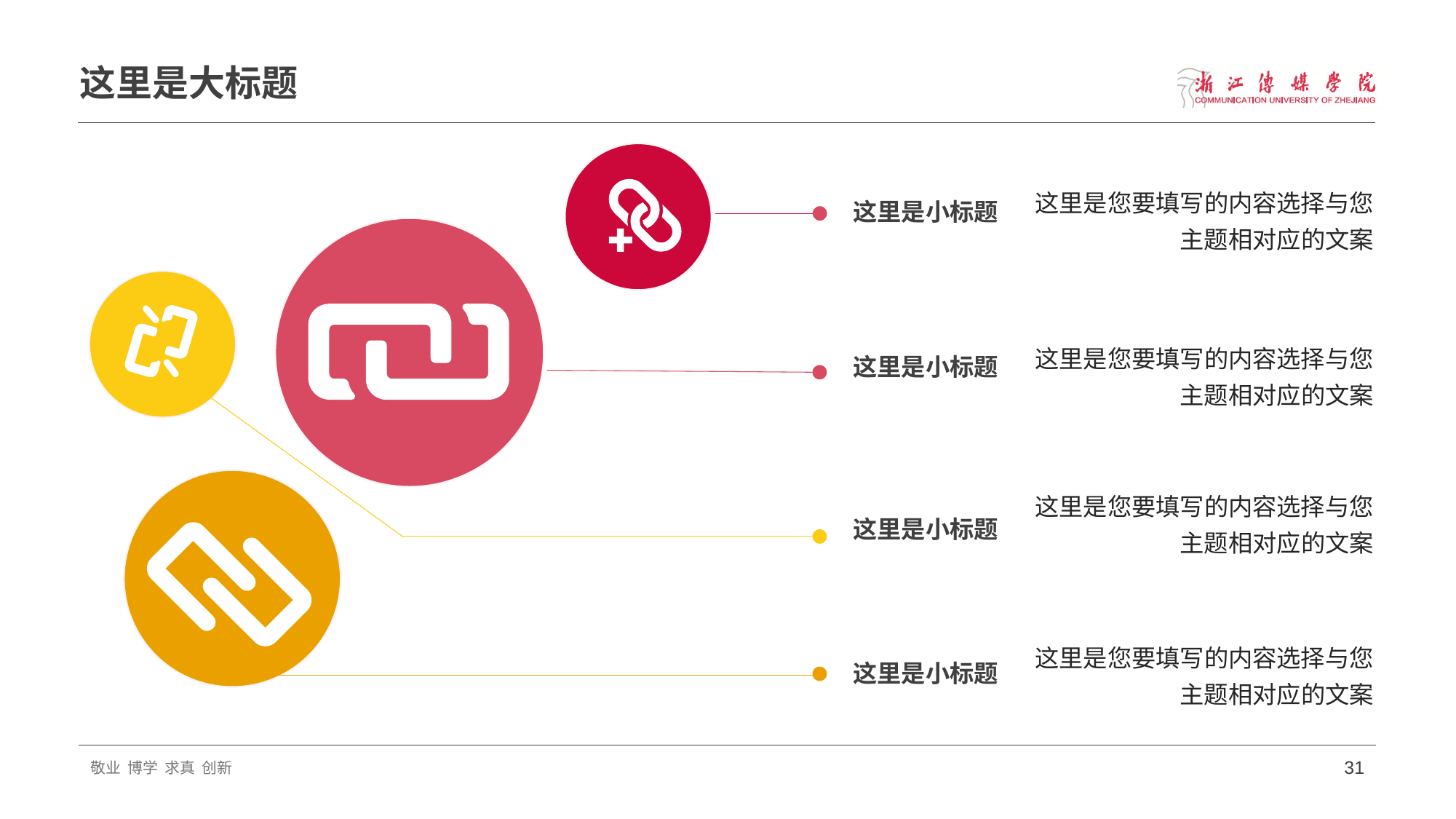

# 这里是大标题

这里是您要填写的内容选择与您主题相对应的文案

这里是小标题

这里是您要填写的内容选择与您主题相对应的文案
这里是小标题

这里是您要填写的内容选择与您主题相对应的文案
这里是小标题

这里是您要填写的内容选择与您主题相对应的文案
这里是小标题

敬业  博学  求真  创新
31